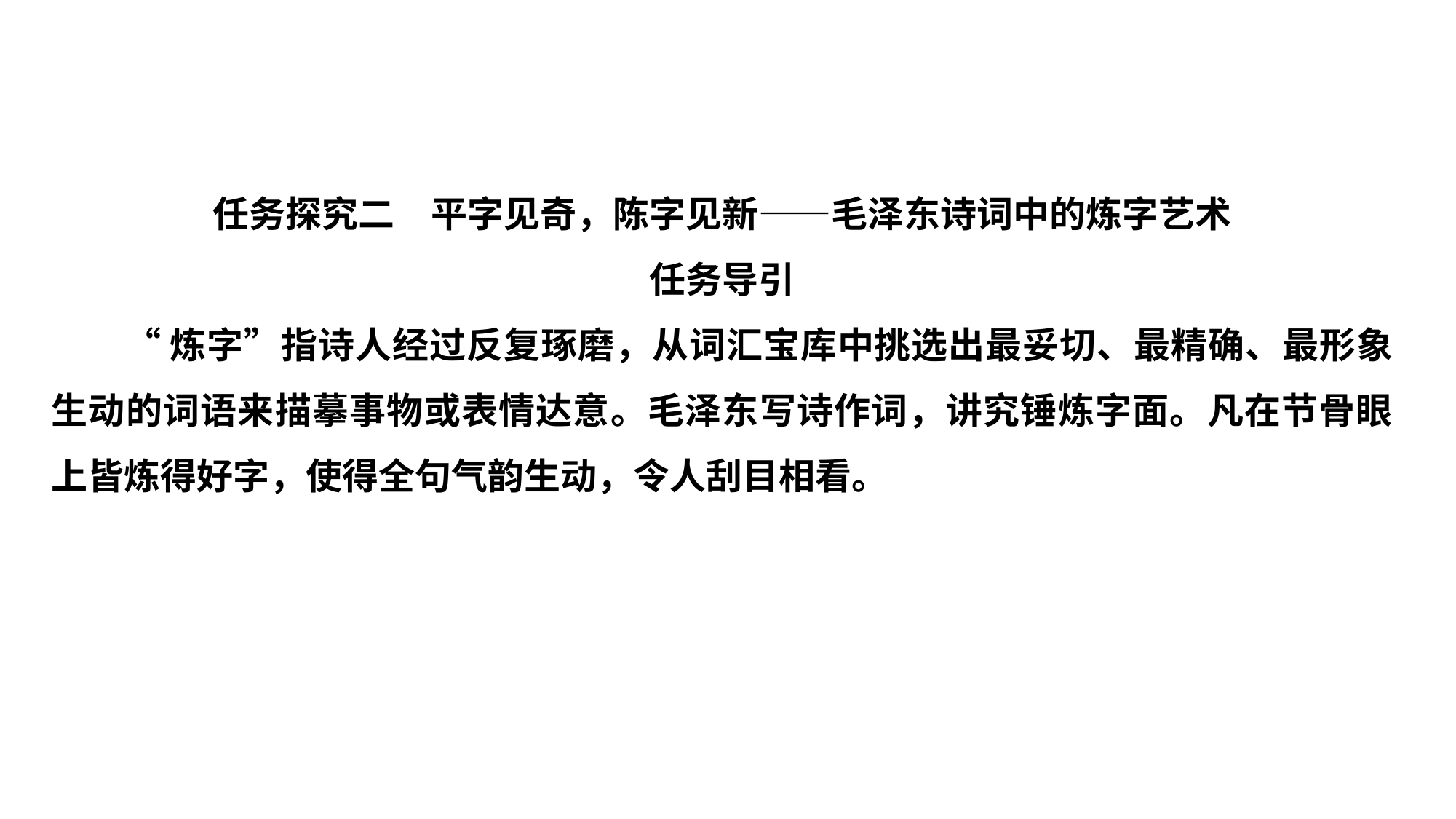

任务探究二　平字见奇，陈字见新——毛泽东诗词中的炼字艺术
任务导引
“炼字”指诗人经过反复琢磨，从词汇宝库中挑选出最妥切、最精确、最形象生动的词语来描摹事物或表情达意。毛泽东写诗作词，讲究锤炼字面。凡在节骨眼上皆炼得好字，使得全句气韵生动，令人刮目相看。